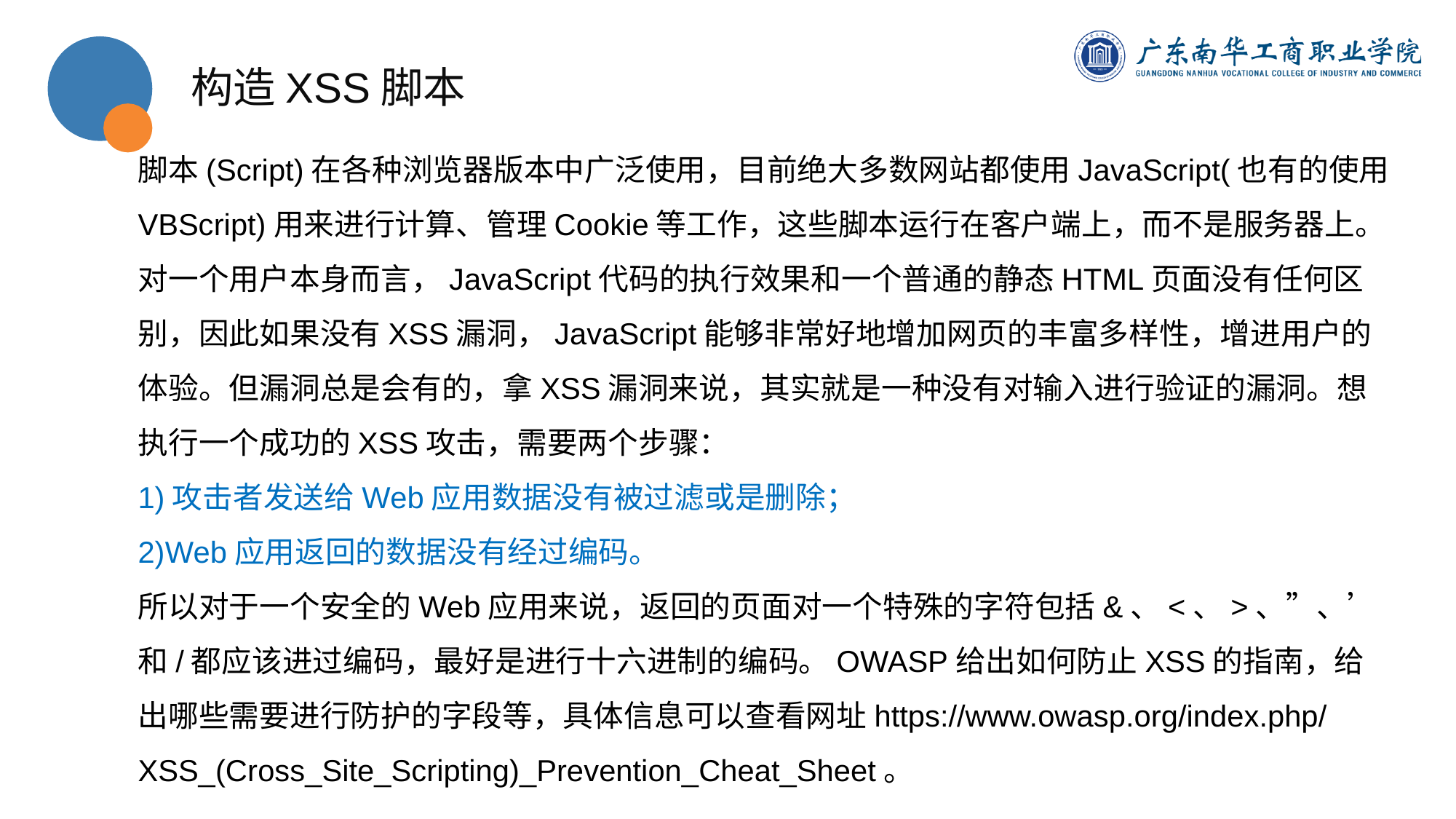

构造XSS脚本

脚本(Script)在各种浏览器版本中广泛使用，目前绝大多数网站都使用JavaScript(也有的使用VBScript)用来进行计算、管理Cookie等工作，这些脚本运行在客户端上，而不是服务器上。
对一个用户本身而言，JavaScript代码的执行效果和一个普通的静态HTML页面没有任何区别，因此如果没有XSS漏洞，JavaScript能够非常好地增加网页的丰富多样性，增进用户的体验。但漏洞总是会有的，拿XSS漏洞来说，其实就是一种没有对输入进行验证的漏洞。想执行一个成功的XSS攻击，需要两个步骤：
1)攻击者发送给Web应用数据没有被过滤或是删除；
2)Web应用返回的数据没有经过编码。
所以对于一个安全的Web应用来说，返回的页面对一个特殊的字符包括&、<、>、”、’和/都应该进过编码，最好是进行十六进制的编码。OWASP给出如何防止XSS的指南，给出哪些需要进行防护的字段等，具体信息可以查看网址https://www.owasp.org/index.php/XSS_(Cross_Site_Scripting)_Prevention_Cheat_Sheet。